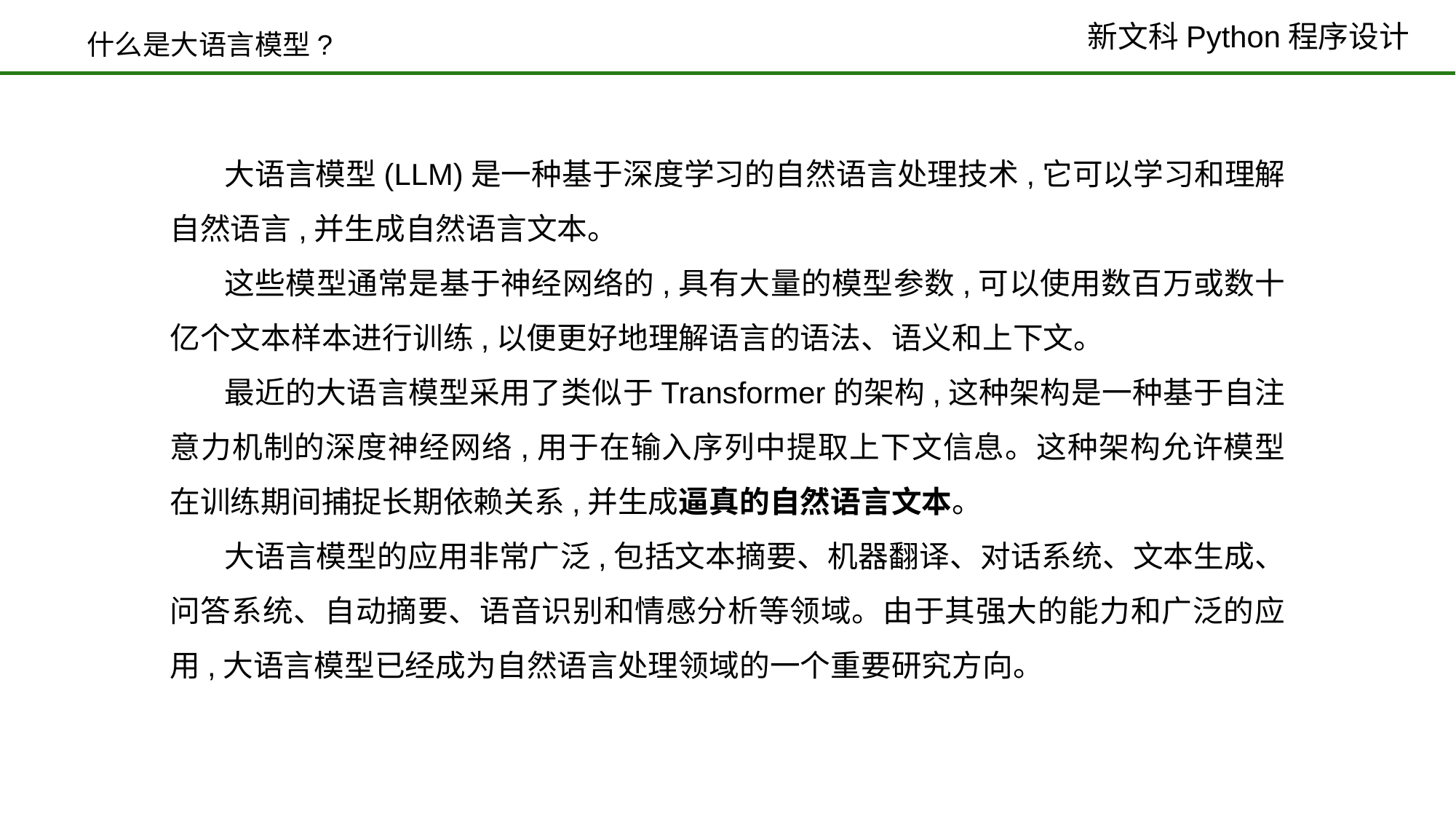

# 什么是大语言模型?
大语言模型(LLM)是一种基于深度学习的自然语言处理技术,它可以学习和理解自然语言,并生成自然语言文本。
这些模型通常是基于神经网络的,具有大量的模型参数,可以使用数百万或数十亿个文本样本进行训练,以便更好地理解语言的语法、语义和上下文。
最近的大语言模型采用了类似于Transformer的架构,这种架构是一种基于自注意力机制的深度神经网络,用于在输入序列中提取上下文信息。这种架构允许模型在训练期间捕捉长期依赖关系,并生成逼真的自然语言文本。
大语言模型的应用非常广泛,包括文本摘要、机器翻译、对话系统、文本生成、问答系统、自动摘要、语音识别和情感分析等领域。由于其强大的能力和广泛的应用,大语言模型已经成为自然语言处理领域的一个重要研究方向。